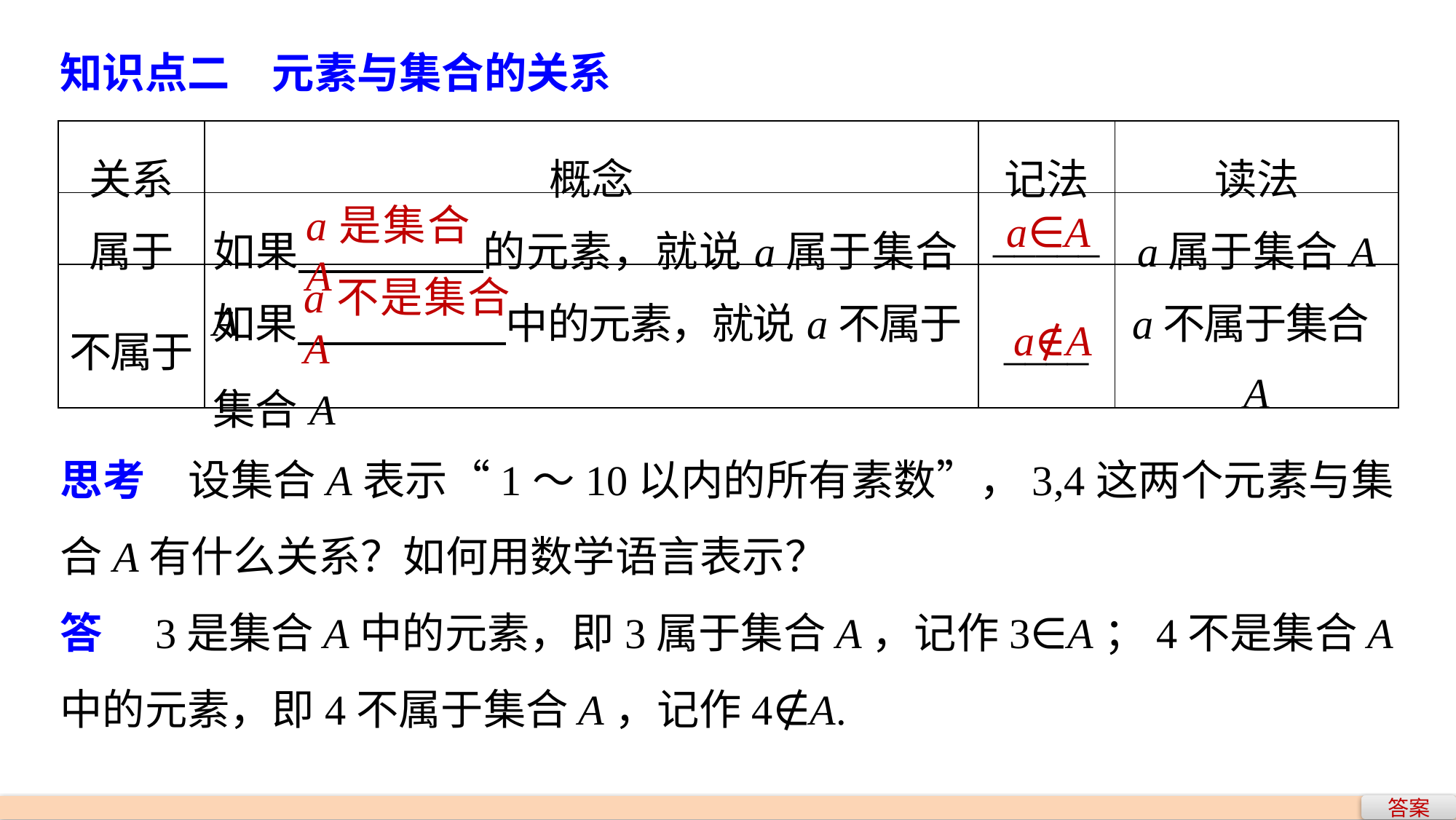

知识点二　元素与集合的关系
| 关系 | 概念 | 记法 | 读法 |
| --- | --- | --- | --- |
| 属于 | 如果 的元素，就说a属于集合A | \_\_\_\_\_ | a属于集合A |
| 不属于 | 如果 中的元素，就说a不属于 集合A | \_\_\_\_ | a不属于集合A |
a是集合A
a∈A
a不是集合A
a∉A
思考　设集合A表示“1～10以内的所有素数”，3,4这两个元素与集合A有什么关系？如何用数学语言表示？
答　3是集合A中的元素，即3属于集合A，记作3∈A；4不是集合A中的元素，即4不属于集合A，记作4∉A.
答案